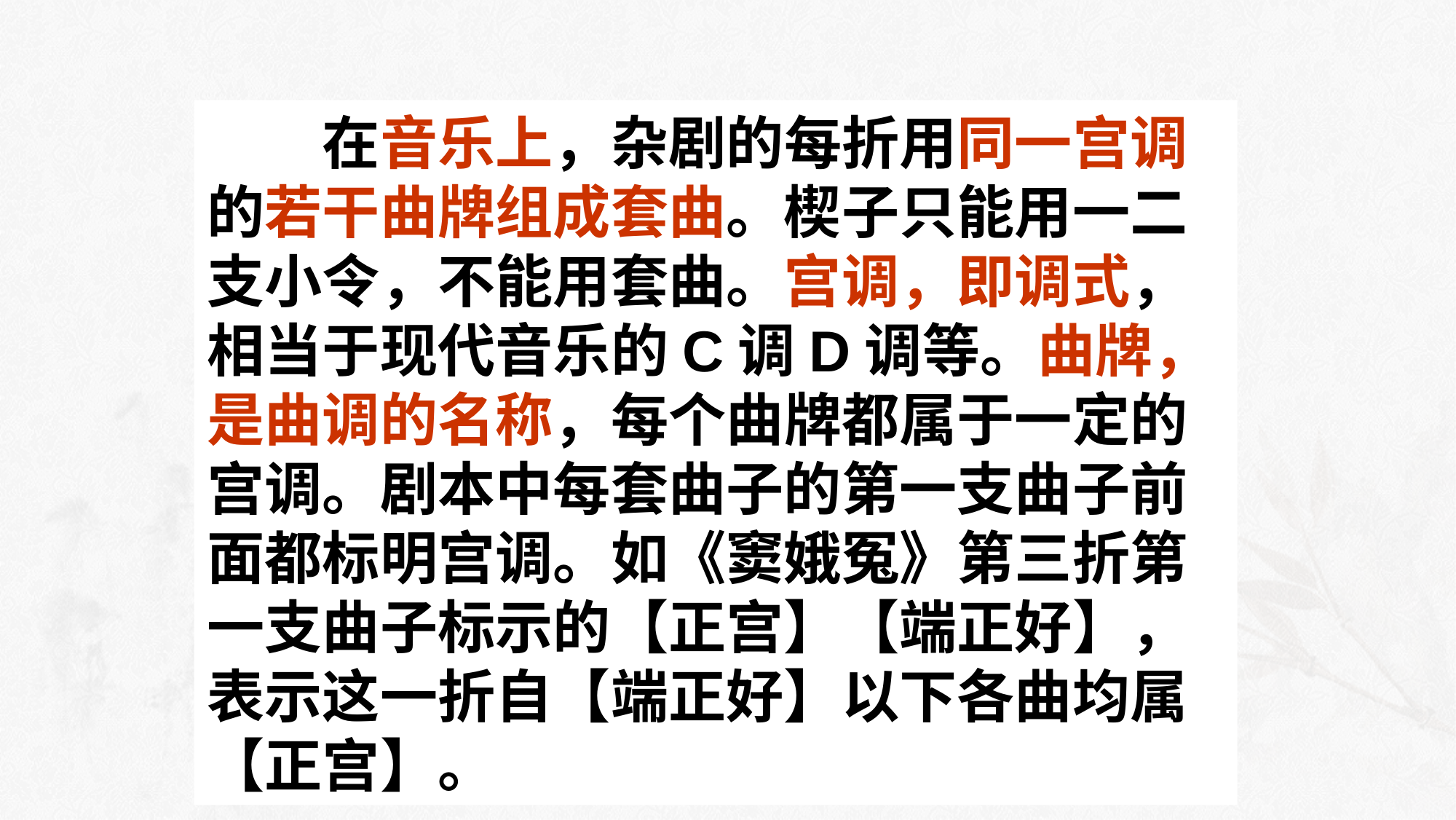

在音乐上，杂剧的每折用同一宫调的若干曲牌组成套曲。楔子只能用一二支小令，不能用套曲。宫调，即调式，相当于现代音乐的C调D调等。曲牌，是曲调的名称，每个曲牌都属于一定的宫调。剧本中每套曲子的第一支曲子前面都标明宫调。如《窦娥冤》第三折第一支曲子标示的【正宫】【端正好】，表示这一折自【端正好】以下各曲均属【正宫】。